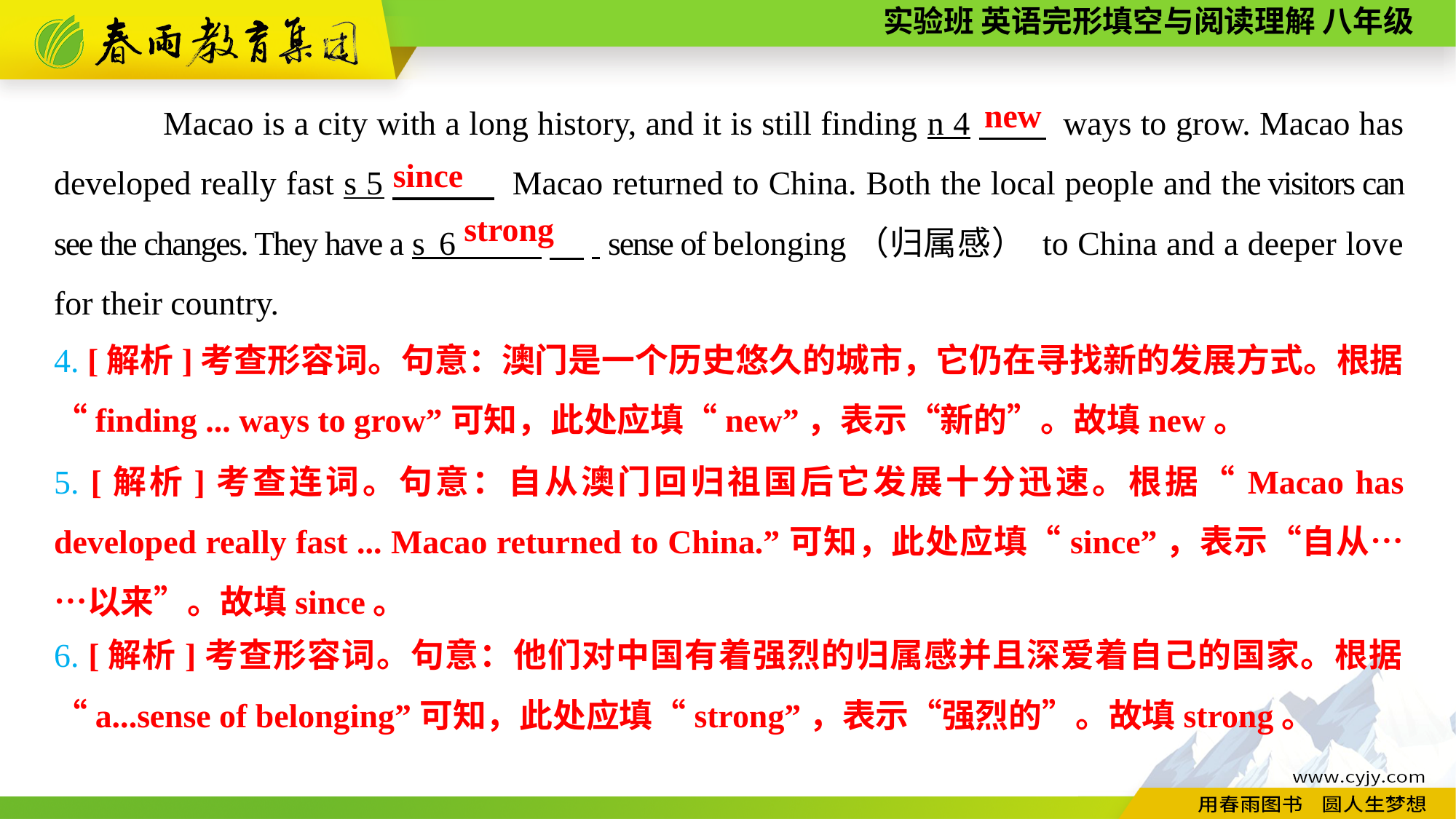

Macao is a city with a long history, and it is still finding n 4　　 ways to grow. Macao has developed really fast s 5　　　 Macao returned to China. Both the local people and the visitors can see the changes. They have a s  6           　. sense of belonging（归属感） to China and a deeper love for their country.
new
 since
strong
4. [解析]考查形容词。句意：澳门是一个历史悠久的城市，它仍在寻找新的发展方式。根据“finding ... ways to grow”可知，此处应填“new”，表示“新的”。故填new。
5. [解析]考查连词。句意：自从澳门回归祖国后它发展十分迅速。根据“Macao has developed really fast ... Macao returned to China.”可知，此处应填“since”，表示“自从……以来”。故填since。
6. [解析]考查形容词。句意：他们对中国有着强烈的归属感并且深爱着自己的国家。根据“a...sense of belonging”可知，此处应填“strong”，表示“强烈的”。故填strong。